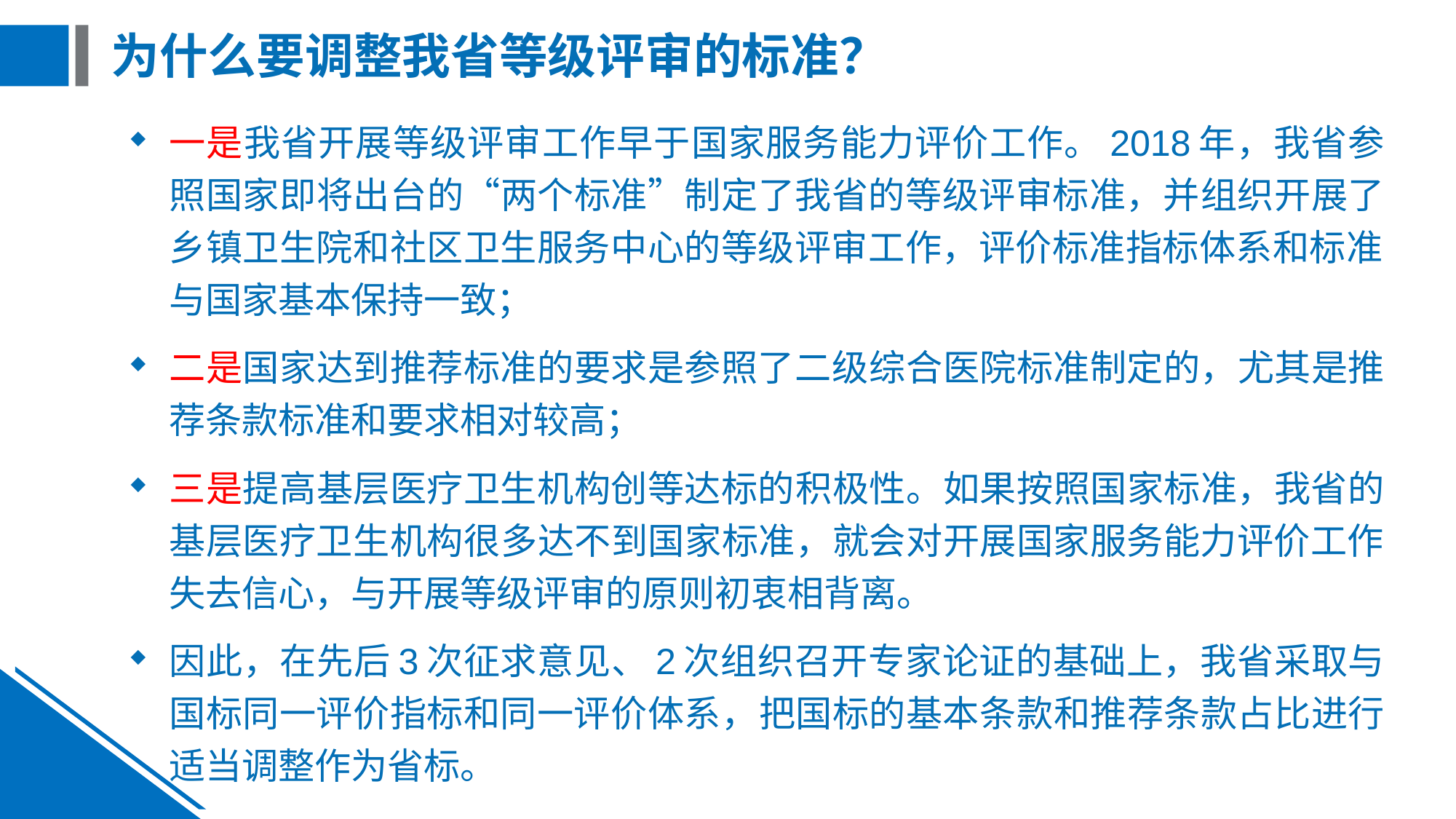

# 为什么要调整我省等级评审的标准？
一是我省开展等级评审工作早于国家服务能力评价工作。2018年，我省参照国家即将出台的“两个标准”制定了我省的等级评审标准，并组织开展了乡镇卫生院和社区卫生服务中心的等级评审工作，评价标准指标体系和标准与国家基本保持一致；
二是国家达到推荐标准的要求是参照了二级综合医院标准制定的，尤其是推荐条款标准和要求相对较高；
三是提高基层医疗卫生机构创等达标的积极性。如果按照国家标准，我省的基层医疗卫生机构很多达不到国家标准，就会对开展国家服务能力评价工作失去信心，与开展等级评审的原则初衷相背离。
因此，在先后3次征求意见、2次组织召开专家论证的基础上，我省采取与国标同一评价指标和同一评价体系，把国标的基本条款和推荐条款占比进行适当调整作为省标。